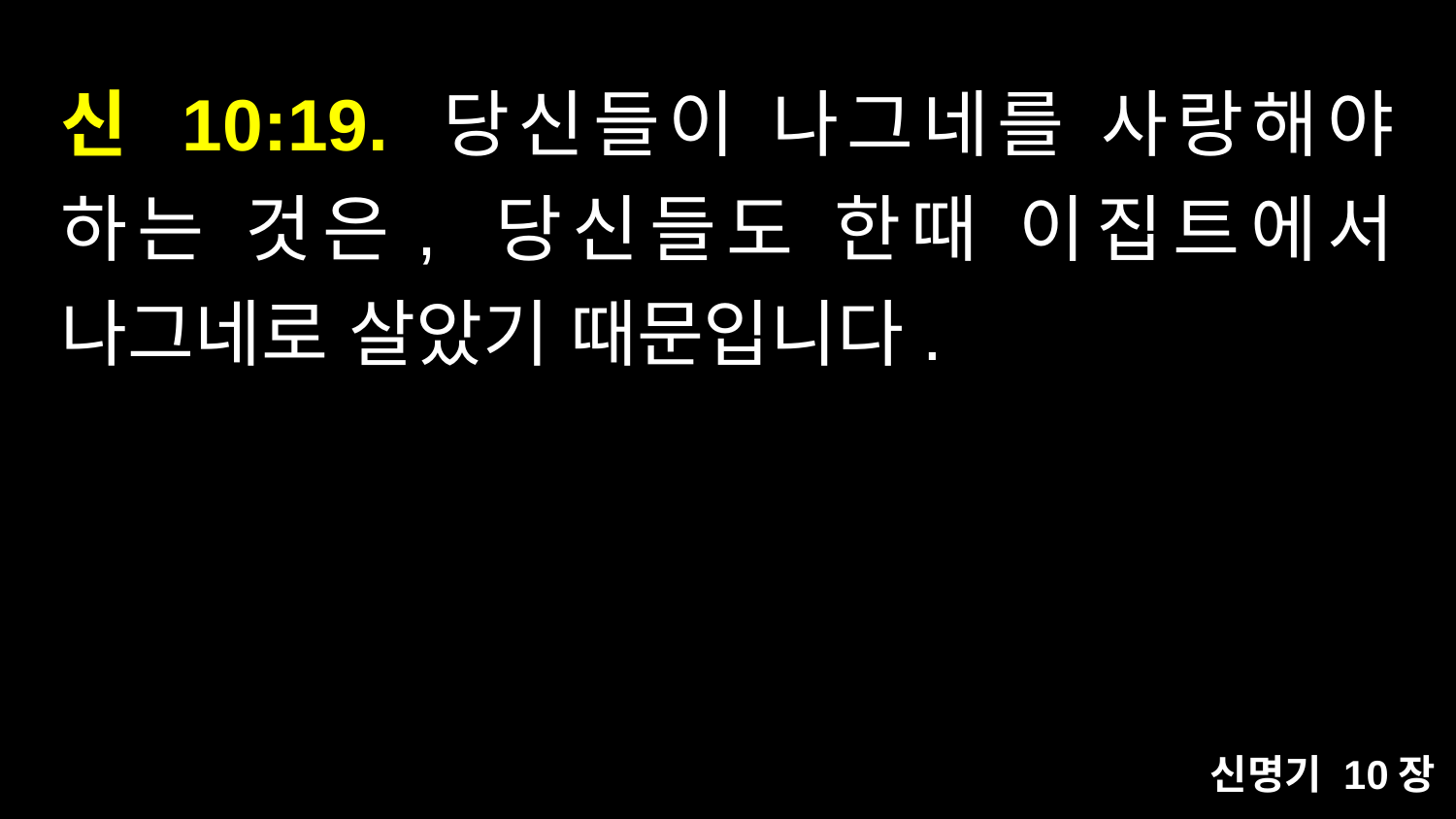

# 신 10:19. 당신들이 나그네를 사랑해야 하는 것은, 당신들도 한때 이집트에서 나그네로 살았기 때문입니다.
신명기 10장